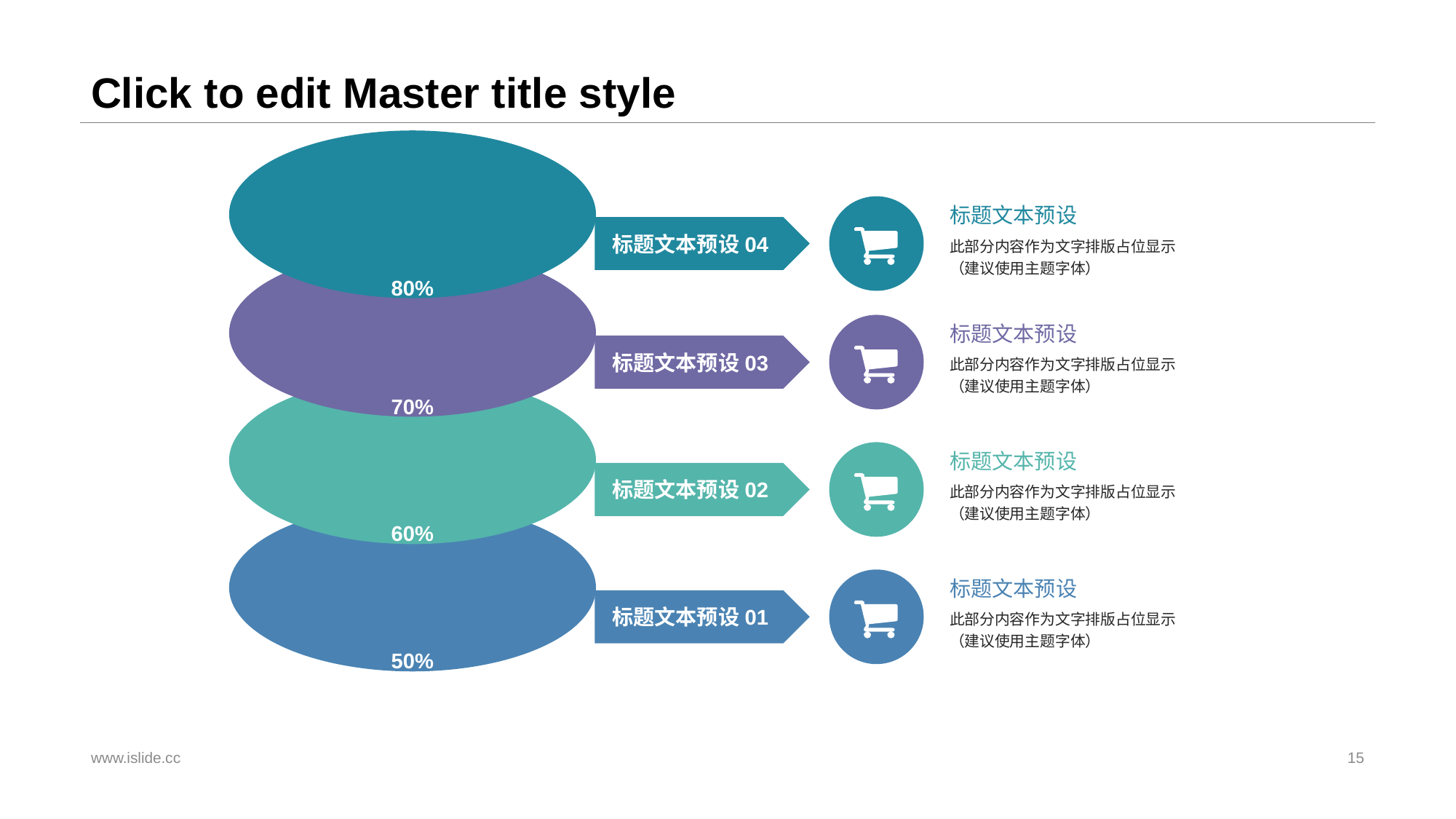

# Click to edit Master title style

标题文本预设
标题文本预设04

此部分内容作为文字排版占位显示
（建议使用主题字体）

80%

标题文本预设
标题文本预设03

此部分内容作为文字排版占位显示
（建议使用主题字体）

70%

标题文本预设
标题文本预设02

此部分内容作为文字排版占位显示
（建议使用主题字体）

60%

标题文本预设
标题文本预设01

此部分内容作为文字排版占位显示
（建议使用主题字体）
50%
www.islide.cc
15